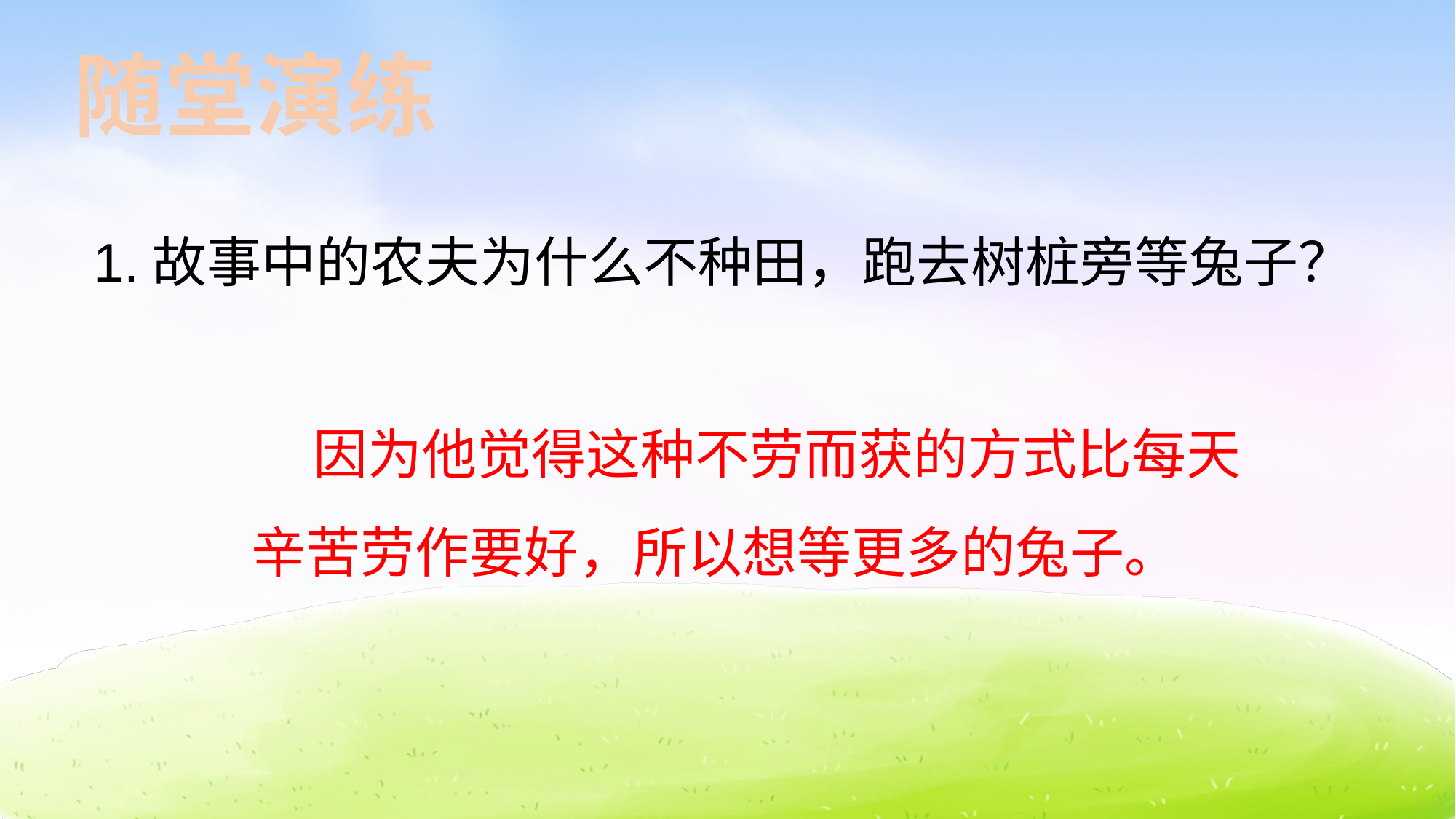

随堂演练
1.故事中的农夫为什么不种田，跑去树桩旁等兔子？
    因为他觉得这种不劳而获的方式比每天辛苦劳作要好，所以想等更多的兔子。